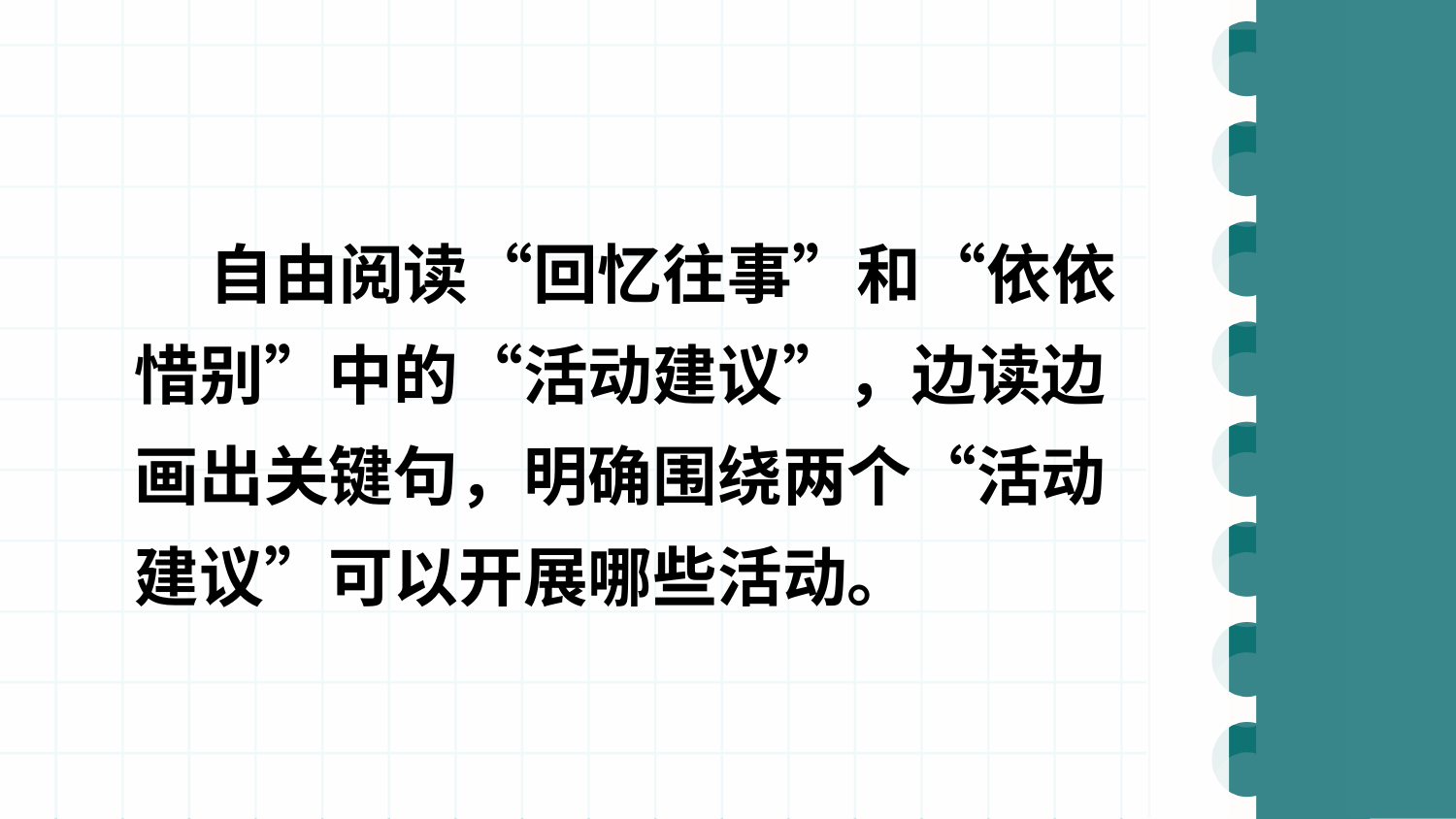

自由阅读“回忆往事”和“依依惜别”中的“活动建议”，边读边画出关键句，明确围绕两个“活动建议”可以开展哪些活动。